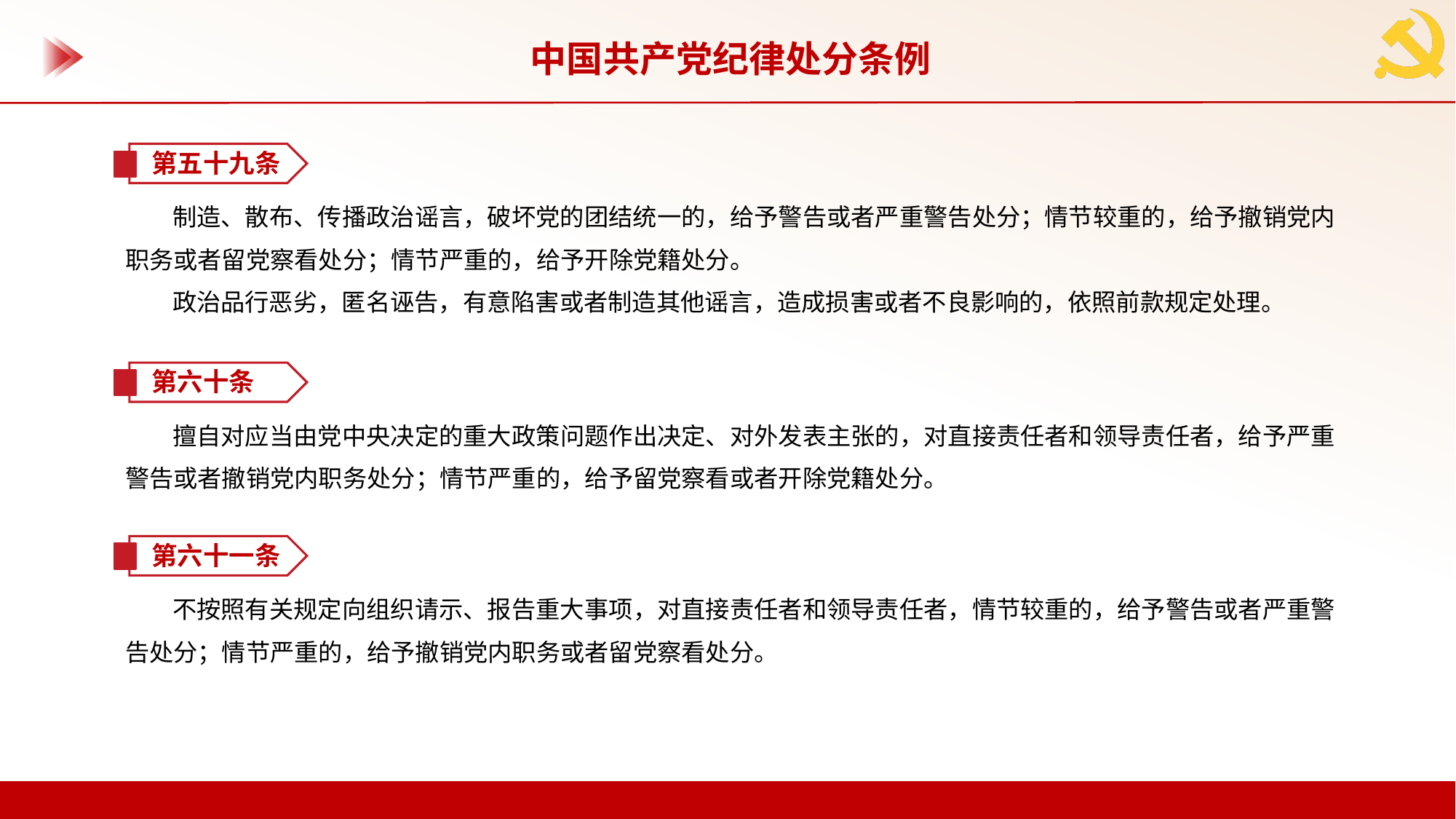

中国共产党纪律处分条例
第五十九条

制造、散布、传播政治谣言，破坏党的团结统一的，给予警告或者严重警告处分；情节较重的，给予撤销党内职务或者留党察看处分；情节严重的，给予开除党籍处分。
政治品行恶劣，匿名诬告，有意陷害或者制造其他谣言，造成损害或者不良影响的，依照前款规定处理。
第六十条

擅自对应当由党中央决定的重大政策问题作出决定、对外发表主张的，对直接责任者和领导责任者，给予严重警告或者撤销党内职务处分；情节严重的，给予留党察看或者开除党籍处分。
第六十一条

不按照有关规定向组织请示、报告重大事项，对直接责任者和领导责任者，情节较重的，给予警告或者严重警告处分；情节严重的，给予撤销党内职务或者留党察看处分。